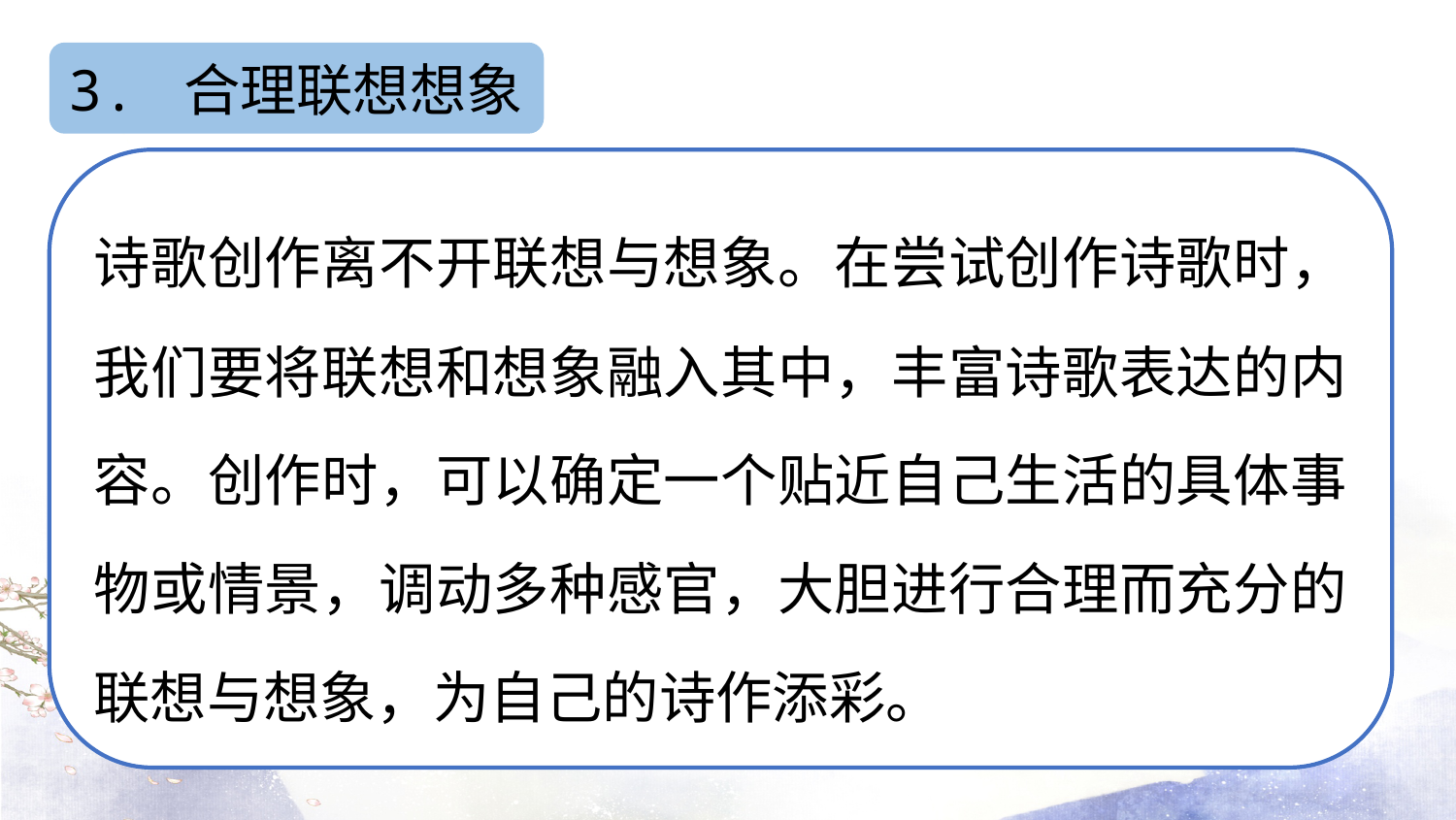

3. 合理联想想象
诗歌创作离不开联想与想象。在尝试创作诗歌时，我们要将联想和想象融入其中，丰富诗歌表达的内容。创作时，可以确定一个贴近自己生活的具体事物或情景，调动多种感官，大胆进行合理而充分的联想与想象，为自己的诗作添彩。